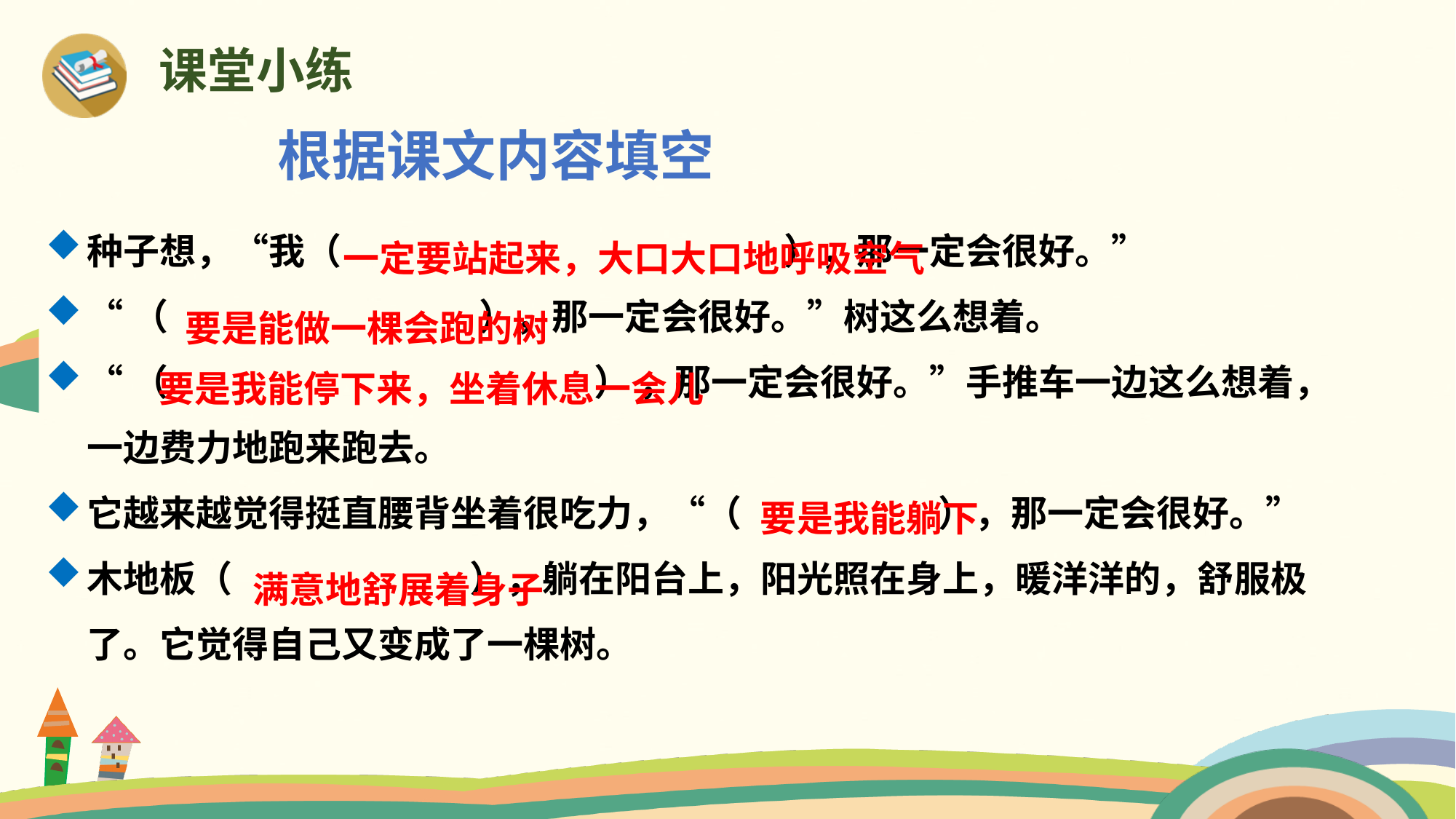

课堂小练
根据课文内容填空
一定要站起来，大口大口地呼吸空气
种子想，“我（                                                      ），那一定会很好。”
“（                                      ），那一定会很好。”树这么想着。
“（                                                    ） ，那一定会很好。”手推车一边这么想着，一边费力地跑来跑去。
它越来越觉得挺直腰背坐着很吃力，“（                        ），那一定会很好。”
木地板（                             ），躺在阳台上，阳光照在身上，暖洋洋的，舒服极了。它觉得自己又变成了一棵树。
要是能做一棵会跑的树
要是我能停下来，坐着休息一会儿
要是我能躺下
满意地舒展着身子